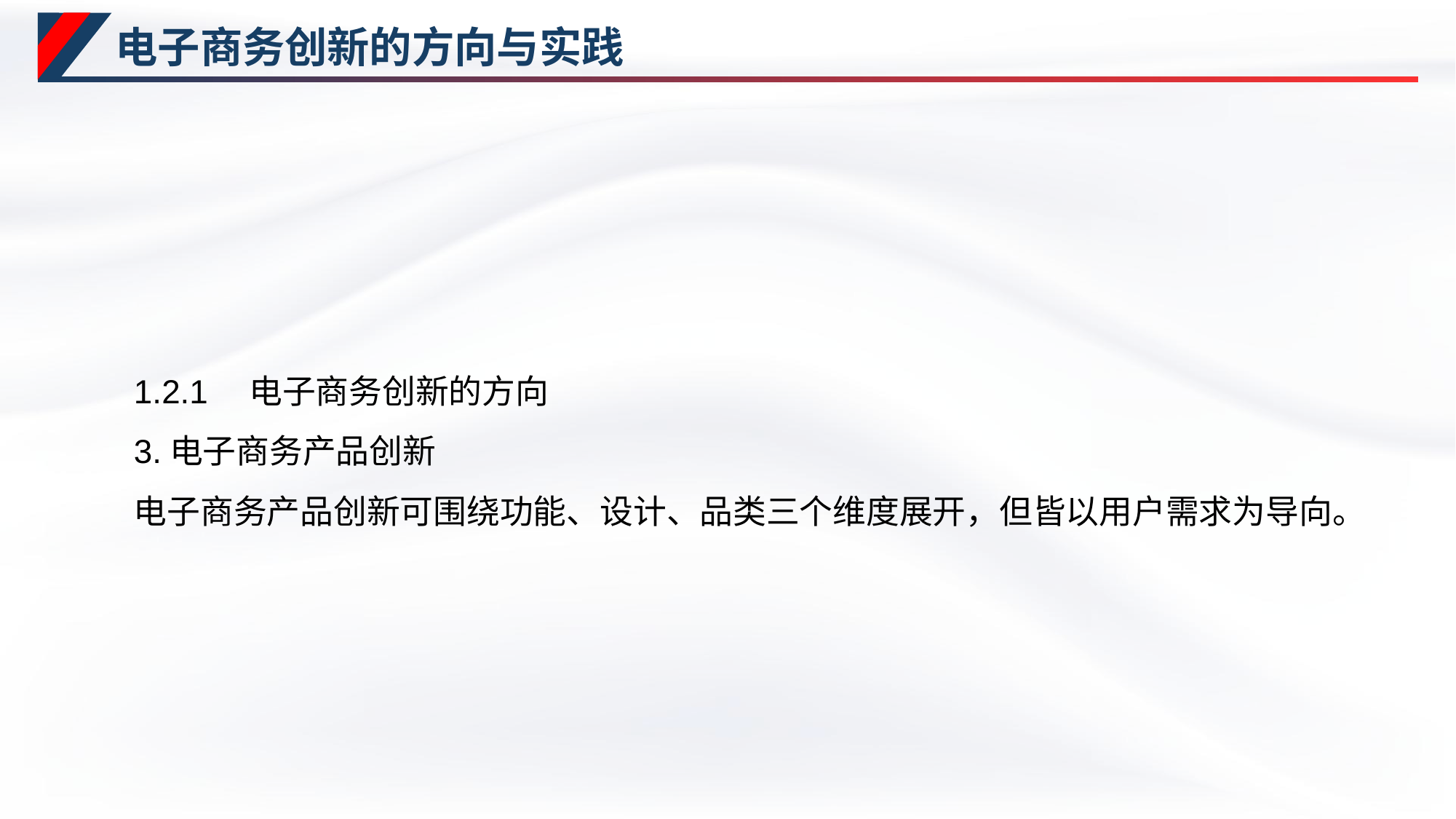

# 电子商务创新的方向与实践
1.2.1　电子商务创新的方向
3.电子商务产品创新
电子商务产品创新可围绕功能、设计、品类三个维度展开，但皆以用户需求为导向。